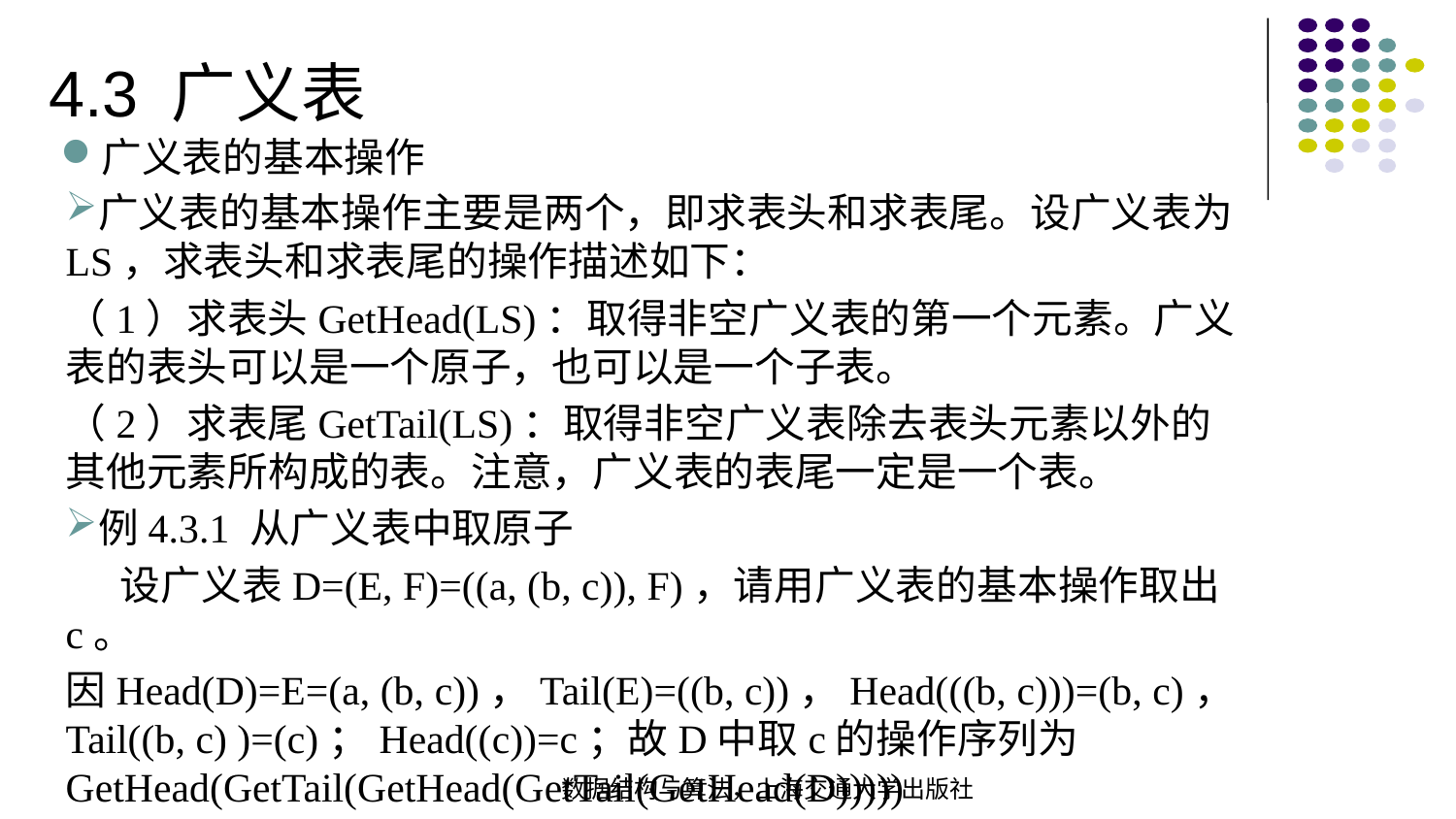

4.3 广义表
广义表的基本操作
广义表的基本操作主要是两个，即求表头和求表尾。设广义表为LS，求表头和求表尾的操作描述如下：
（1）求表头GetHead(LS)：取得非空广义表的第一个元素。广义表的表头可以是一个原子，也可以是一个子表。
（2）求表尾GetTail(LS)：取得非空广义表除去表头元素以外的其他元素所构成的表。注意，广义表的表尾一定是一个表。
例4.3.1 从广义表中取原子
     设广义表D=(E, F)=((a, (b, c)), F)，请用广义表的基本操作取出c。
因Head(D)=E=(a, (b, c))，Tail(E)=((b, c))，Head(((b, c)))=(b, c)，Tail((b, c) )=(c)；Head((c))=c；故D中取c的操作序列为GetHead(GetTail(GetHead(GetTail(GetHead(D)))))